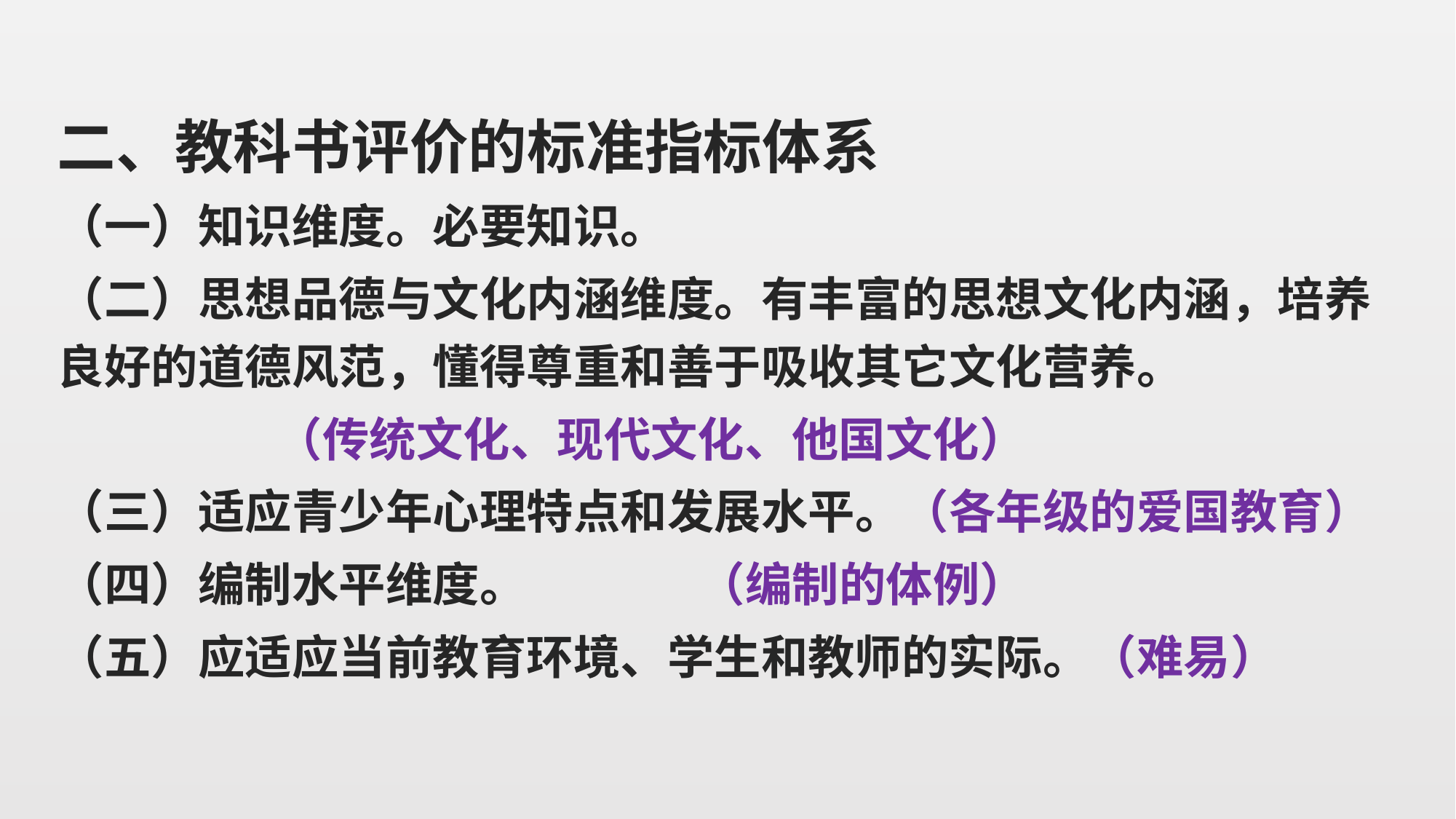

二、教科书评价的标准指标体系
（一）知识维度。必要知识。
（二）思想品德与文化内涵维度。有丰富的思想文化内涵，培养良好的道德风范，懂得尊重和善于吸收其它文化营养。
                    （传统文化、现代文化、他国文化）
（三）适应青少年心理特点和发展水平。（各年级的爱国教育）
（四）编制水平维度。                （编制的体例）
（五）应适应当前教育环境、学生和教师的实际。（难易）